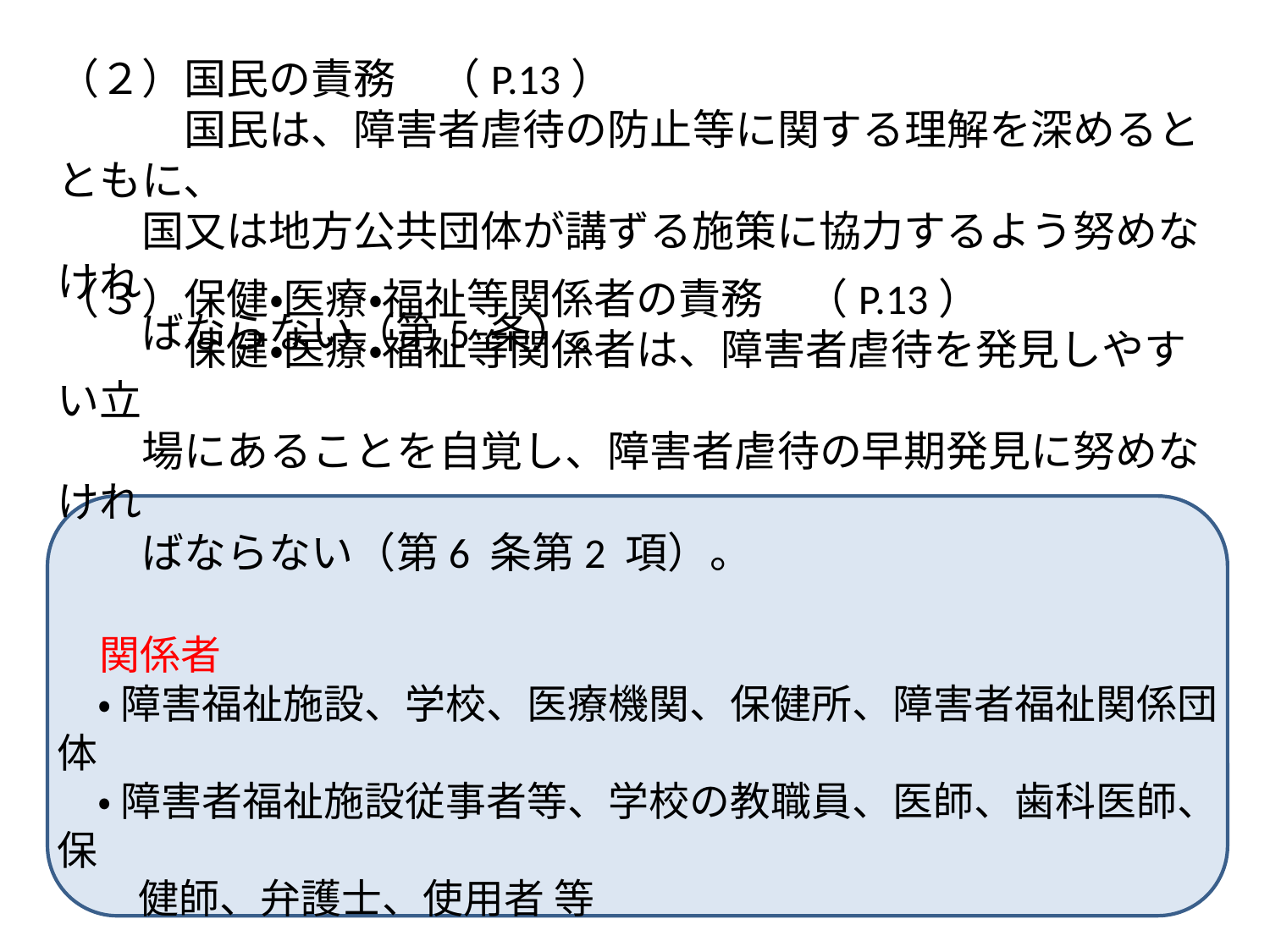

（２）国民の責務　（P.13）
　　　国民は、障害者虐待の防止等に関する理解を深めるとともに、
　　国又は地方公共団体が講ずる施策に協力するよう努めなけれ
　　ばならない（第5 条）。
（３）保健・医療・福祉等関係者の責務　（P.13）
　　　保健・医療・福祉等関係者は、障害者虐待を発見しやすい立
　　場にあることを自覚し、障害者虐待の早期発見に努めなけれ
　　ばならない（第6 条第2 項）。

　関係者
　・ 障害福祉施設、学校、医療機関、保健所、障害者福祉関係団体
　・ 障害者福祉施設従事者等、学校の教職員、医師、歯科医師、保
　　健師、弁護士、使用者 等

　　これらの関係者は、国及び地方公共団体が講ずる施策に協力
　するよう努めなければならない（第6 条第3 項）。